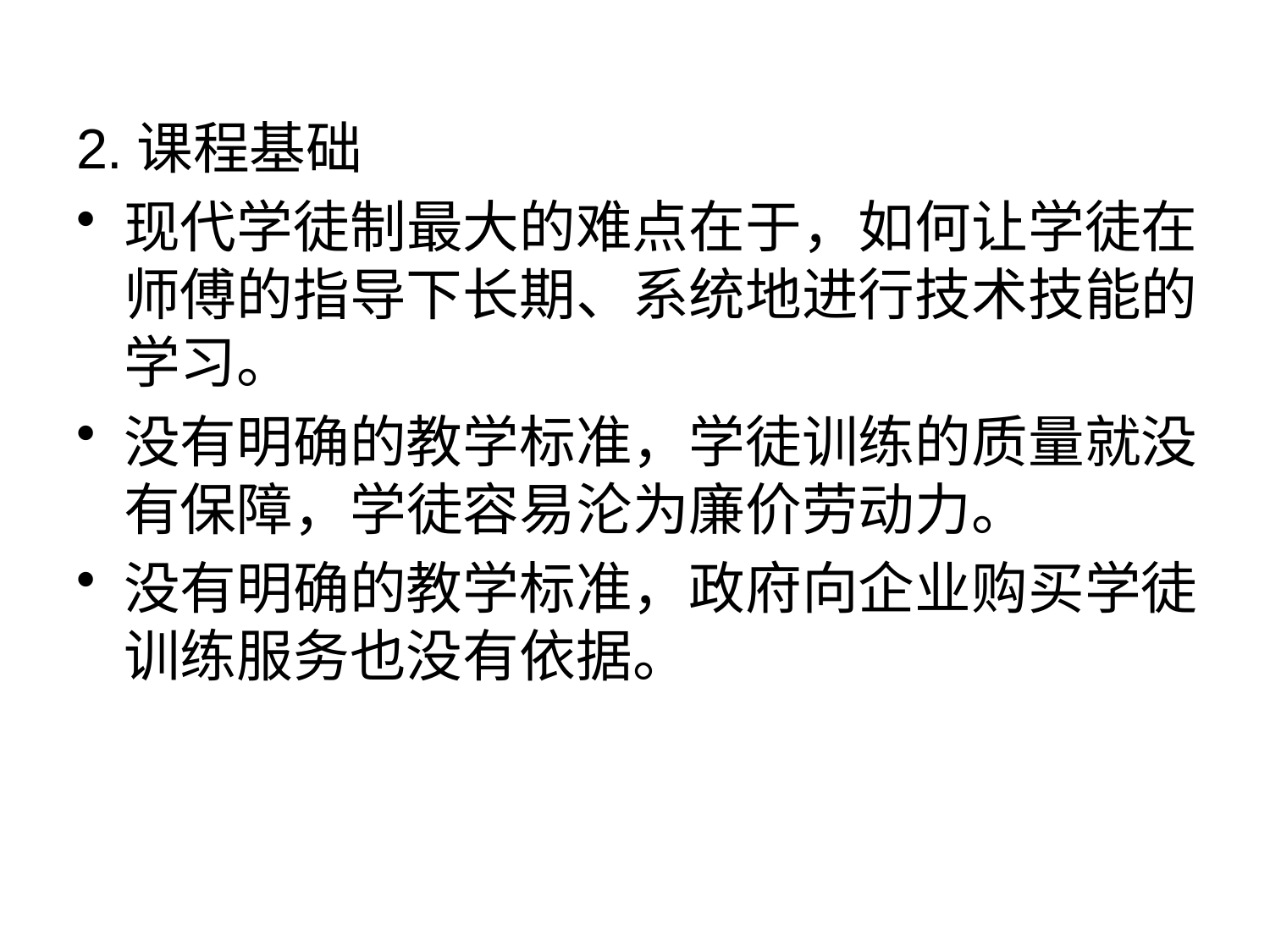

#
2.课程基础
现代学徒制最大的难点在于，如何让学徒在师傅的指导下长期、系统地进行技术技能的学习。
没有明确的教学标准，学徒训练的质量就没有保障，学徒容易沦为廉价劳动力。
没有明确的教学标准，政府向企业购买学徒训练服务也没有依据。